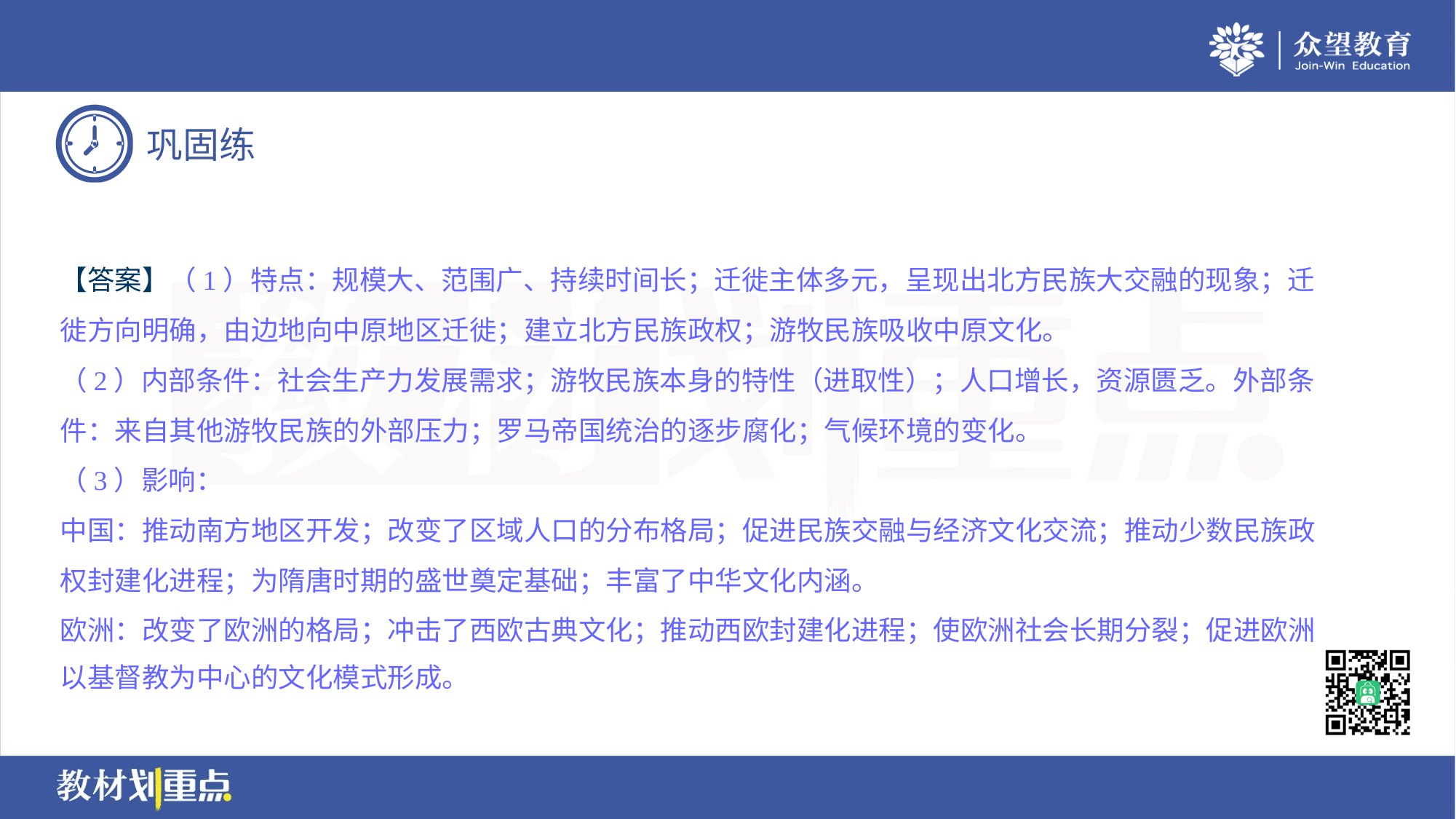

【答案】（1）特点：规模大、范围广、持续时间长；迁徙主体多元，呈现出北方民族大交融的现象；迁
徙方向明确，由边地向中原地区迁徙；建立北方民族政权；游牧民族吸收中原文化。
（2）内部条件：社会生产力发展需求；游牧民族本身的特性（进取性）；人口增长，资源匮乏。外部条
件：来自其他游牧民族的外部压力；罗马帝国统治的逐步腐化；气候环境的变化。
（3）影响：
中国：推动南方地区开发；改变了区域人口的分布格局；促进民族交融与经济文化交流；推动少数民族政
权封建化进程；为隋唐时期的盛世奠定基础；丰富了中华文化内涵。
欧洲：改变了欧洲的格局；冲击了西欧古典文化；推动西欧封建化进程；使欧洲社会长期分裂；促进欧洲
以基督教为中心的文化模式形成。